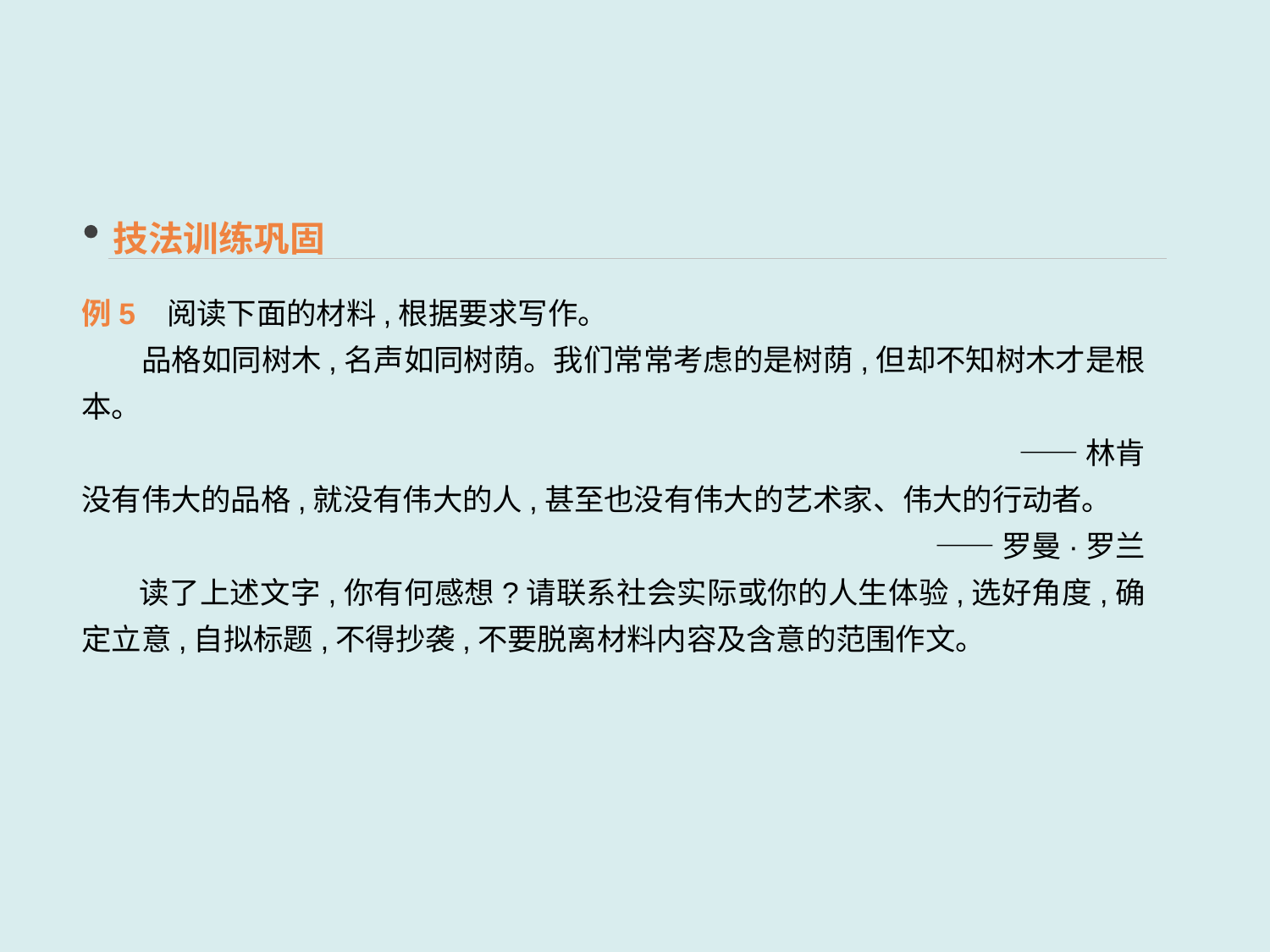

技法训练巩固

例5   阅读下面的材料,根据要求写作。
　　品格如同树木,名声如同树荫。我们常常考虑的是树荫,但却不知树木才是根本。
——林肯
没有伟大的品格,就没有伟大的人,甚至也没有伟大的艺术家、伟大的行动者。
——罗曼·罗兰
       读了上述文字,你有何感想?请联系社会实际或你的人生体验,选好角度,确定立意,自拟标题,不得抄袭,不要脱离材料内容及含意的范围作文。